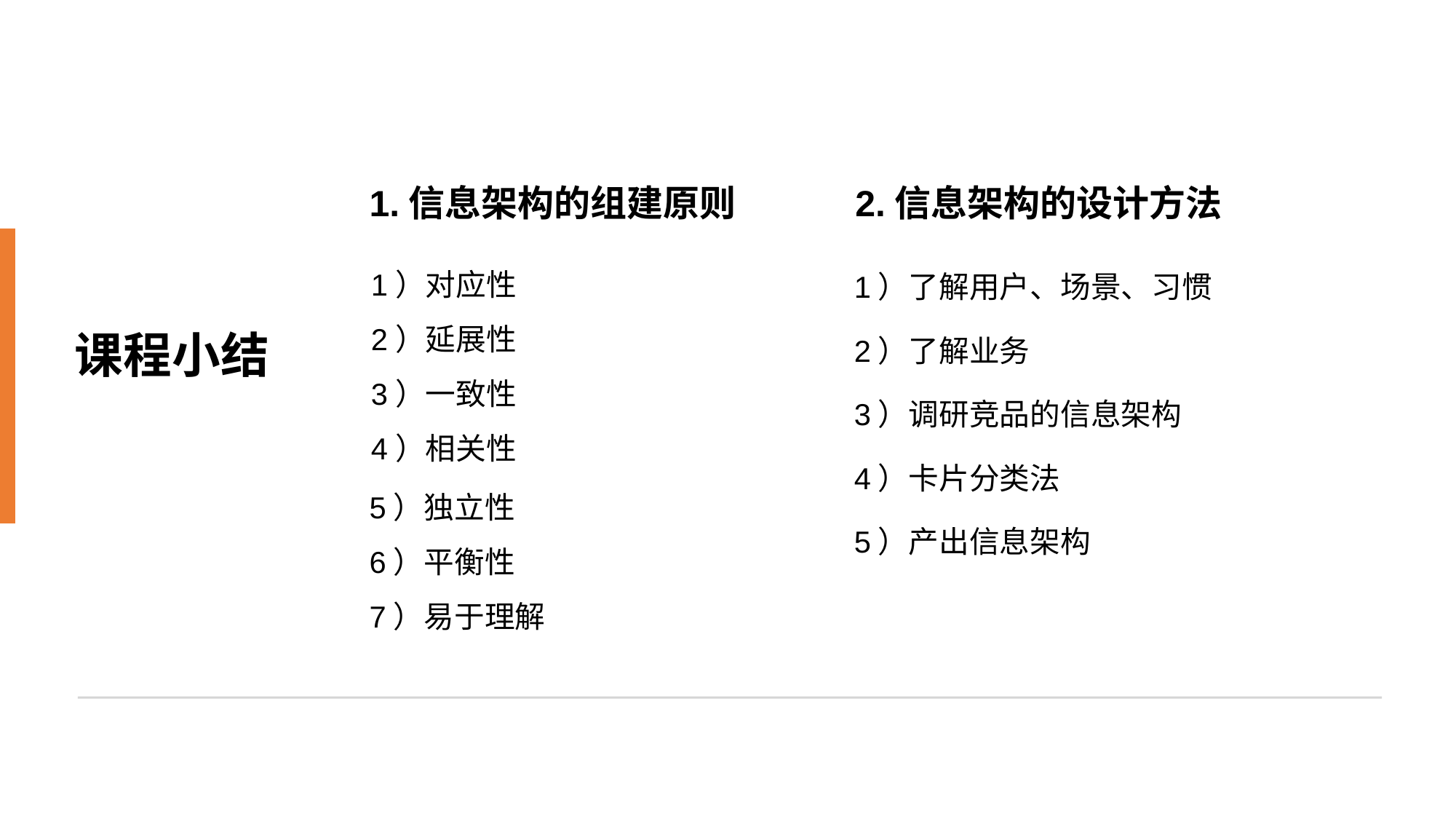

1.信息架构的组建原则

2.信息架构的设计方法

1）对应性
2）延展性
3）一致性
4）相关性

1）了解用户、场景、习惯
2）了解业务
3）调研竞品的信息架构
4）卡片分类法
5）产出信息架构
课程小结
5）独立性
6）平衡性
7）易于理解